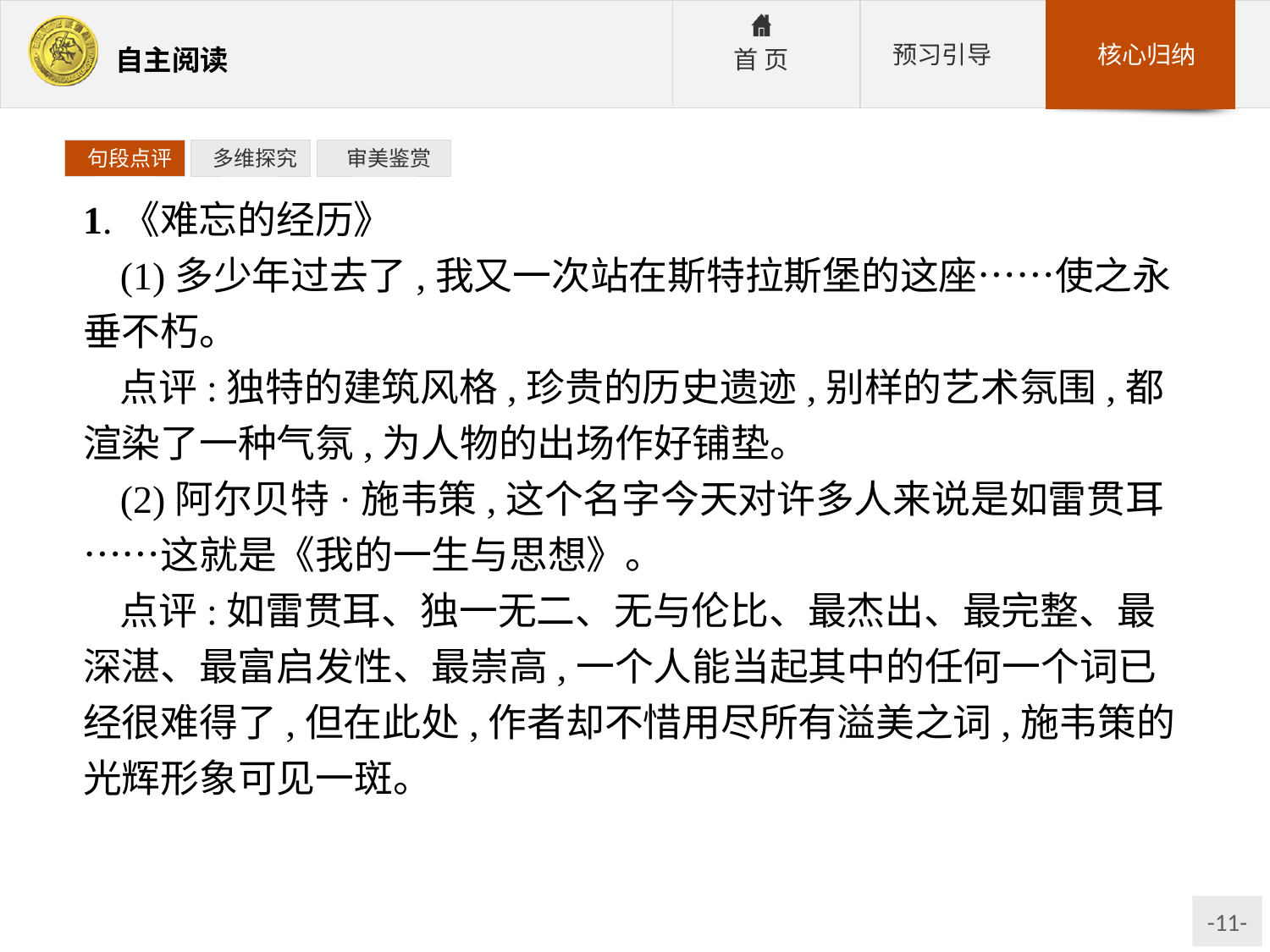

句段点评
 多维探究
 审美鉴赏
1.《难忘的经历》
(1)多少年过去了,我又一次站在斯特拉斯堡的这座……使之永垂不朽。
点评:独特的建筑风格,珍贵的历史遗迹,别样的艺术氛围,都渲染了一种气氛,为人物的出场作好铺垫。
(2)阿尔贝特·施韦策,这个名字今天对许多人来说是如雷贯耳……这就是《我的一生与思想》。
点评:如雷贯耳、独一无二、无与伦比、最杰出、最完整、最深湛、最富启发性、最崇高,一个人能当起其中的任何一个词已经很难得了,但在此处,作者却不惜用尽所有溢美之词,施韦策的光辉形象可见一斑。